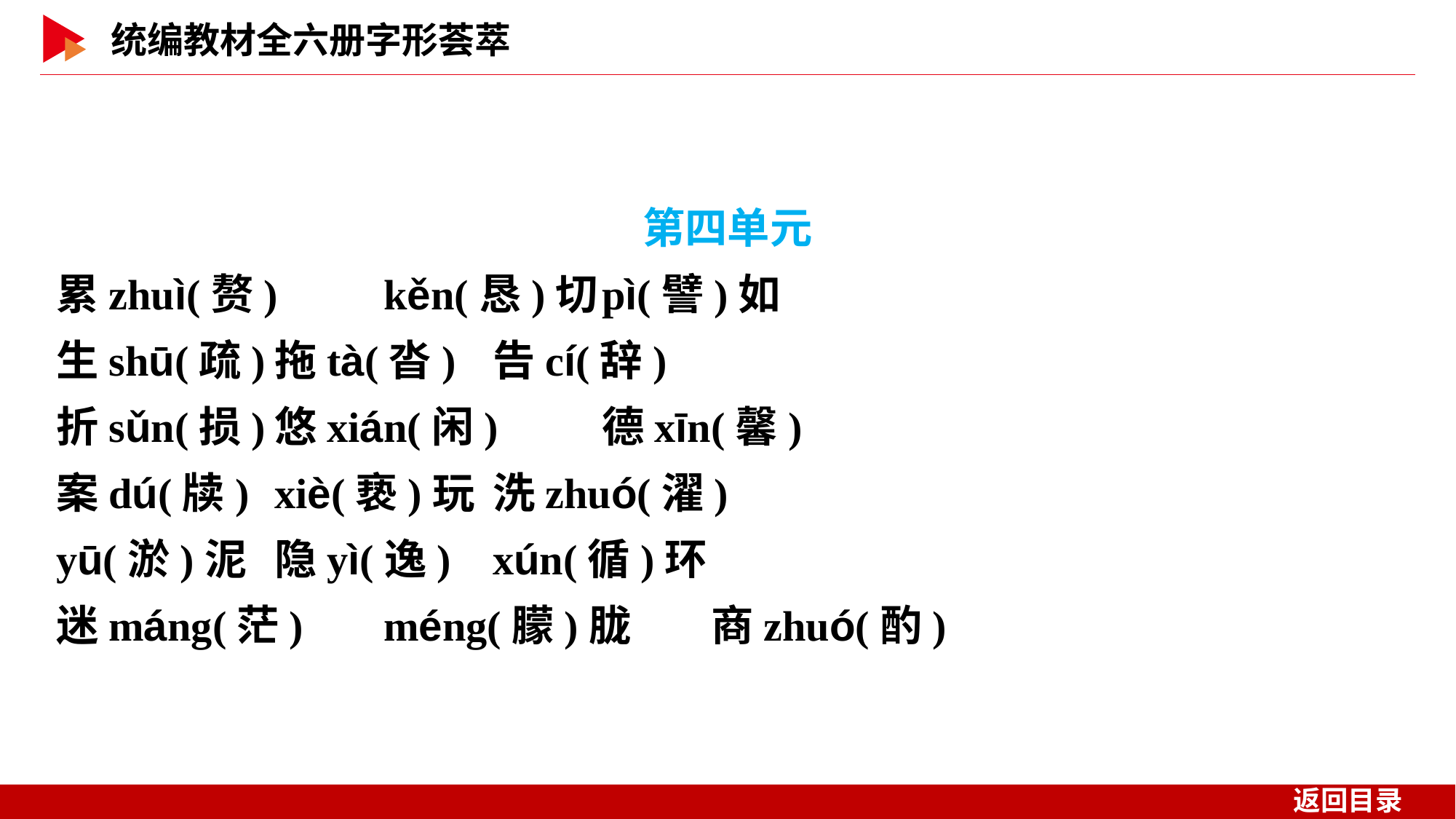

第四单元
累zhuì(赘)	kěn(恳)切	pì(譬)如
生shū(疏)	拖tà(沓)	告cí(辞)
折sǔn(损)	悠xián(闲)	德xīn(馨)
案dú(牍)	xiè(亵)玩	洗zhuó(濯)
yū(淤)泥	隐yì(逸)	xún(循)环
迷máng(茫)	méng(朦)胧	商zhuó(酌)